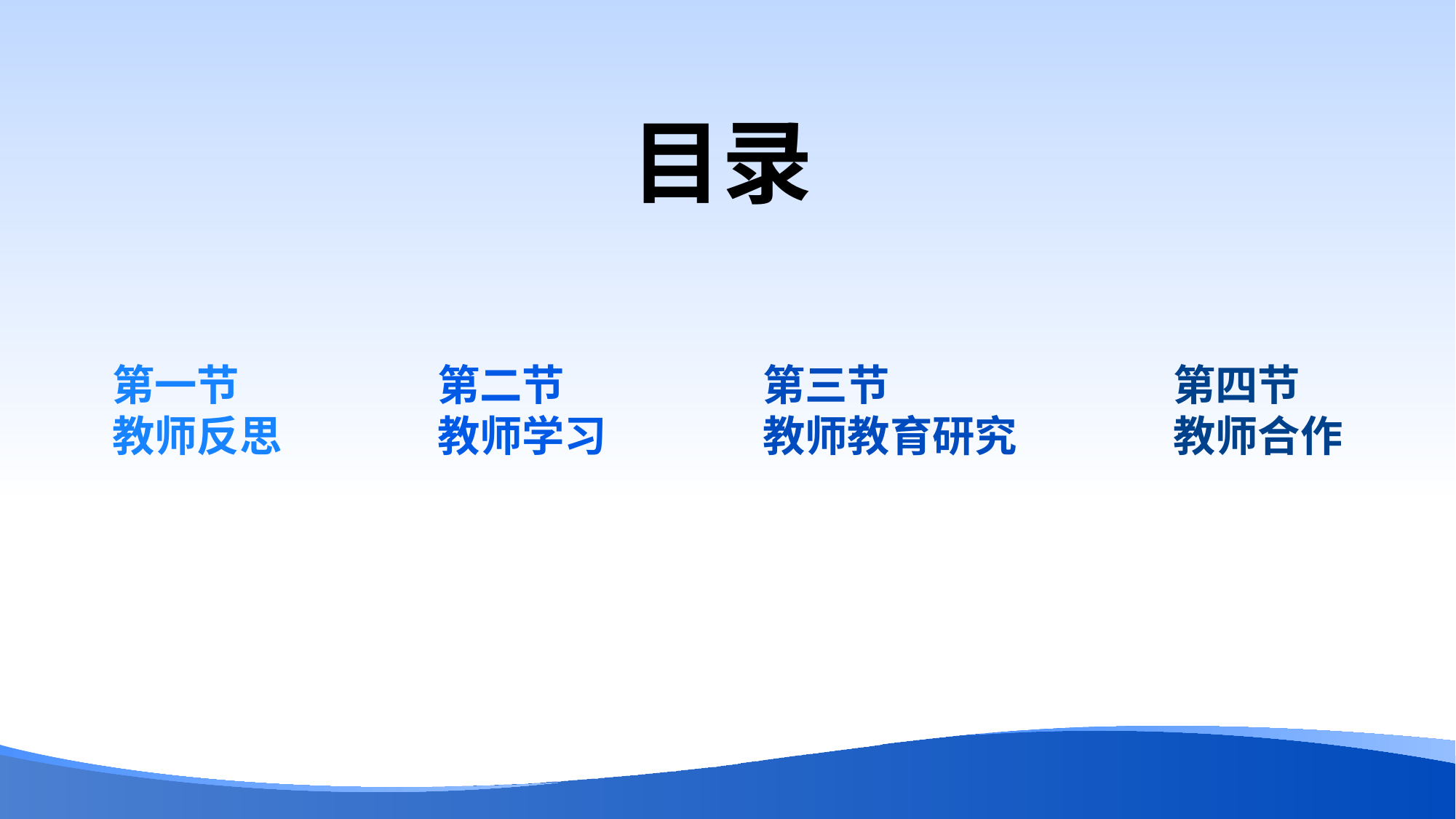

目录
第四节
教师合作
第一节
教师反思
第二节
教师学习
第三节
教师教育研究